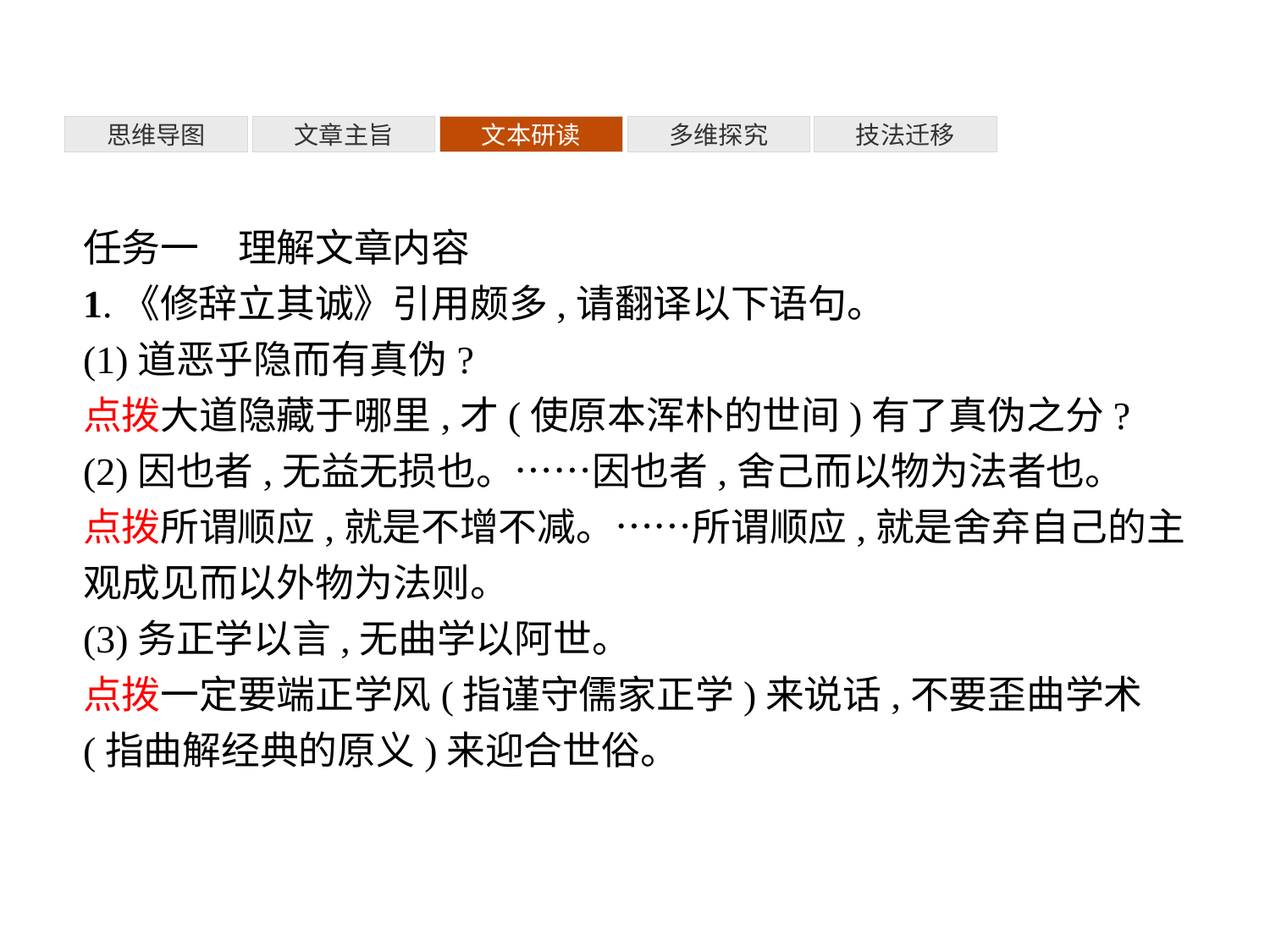

多维探究
思维导图
文章主旨
文本研读
技法迁移
任务一　理解文章内容
1.《修辞立其诚》引用颇多,请翻译以下语句。
(1)道恶乎隐而有真伪?
点拨大道隐藏于哪里,才(使原本浑朴的世间)有了真伪之分?
(2)因也者,无益无损也。……因也者,舍己而以物为法者也。
点拨所谓顺应,就是不增不减。……所谓顺应,就是舍弃自己的主观成见而以外物为法则。
(3)务正学以言,无曲学以阿世。
点拨一定要端正学风(指谨守儒家正学)来说话,不要歪曲学术(指曲解经典的原义)来迎合世俗。